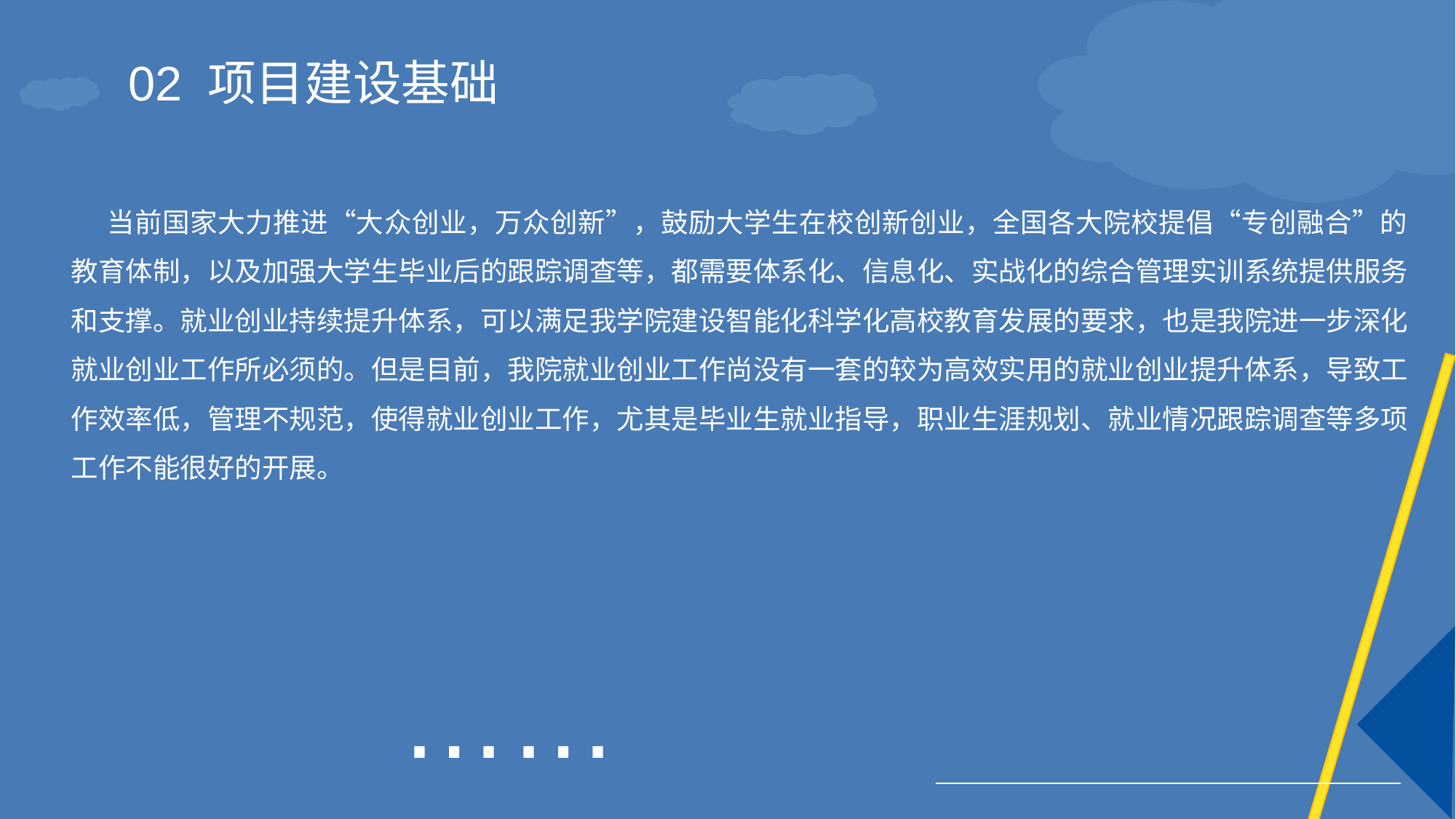

02 项目建设基础

当前国家大力推进“大众创业，万众创新”，鼓励大学生在校创新创业，全国各大院校提倡“专创融合”的教育体制，以及加强大学生毕业后的跟踪调查等，都需要体系化、信息化、实战化的综合管理实训系统提供服务和支撑。就业创业持续提升体系，可以满足我学院建设智能化科学化高校教育发展的要求，也是我院进一步深化就业创业工作所必须的。但是目前，我院就业创业工作尚没有一套的较为高效实用的就业创业提升体系，导致工作效率低，管理不规范，使得就业创业工作，尤其是毕业生就业指导，职业生涯规划、就业情况跟踪调查等多项工作不能很好的开展。

……